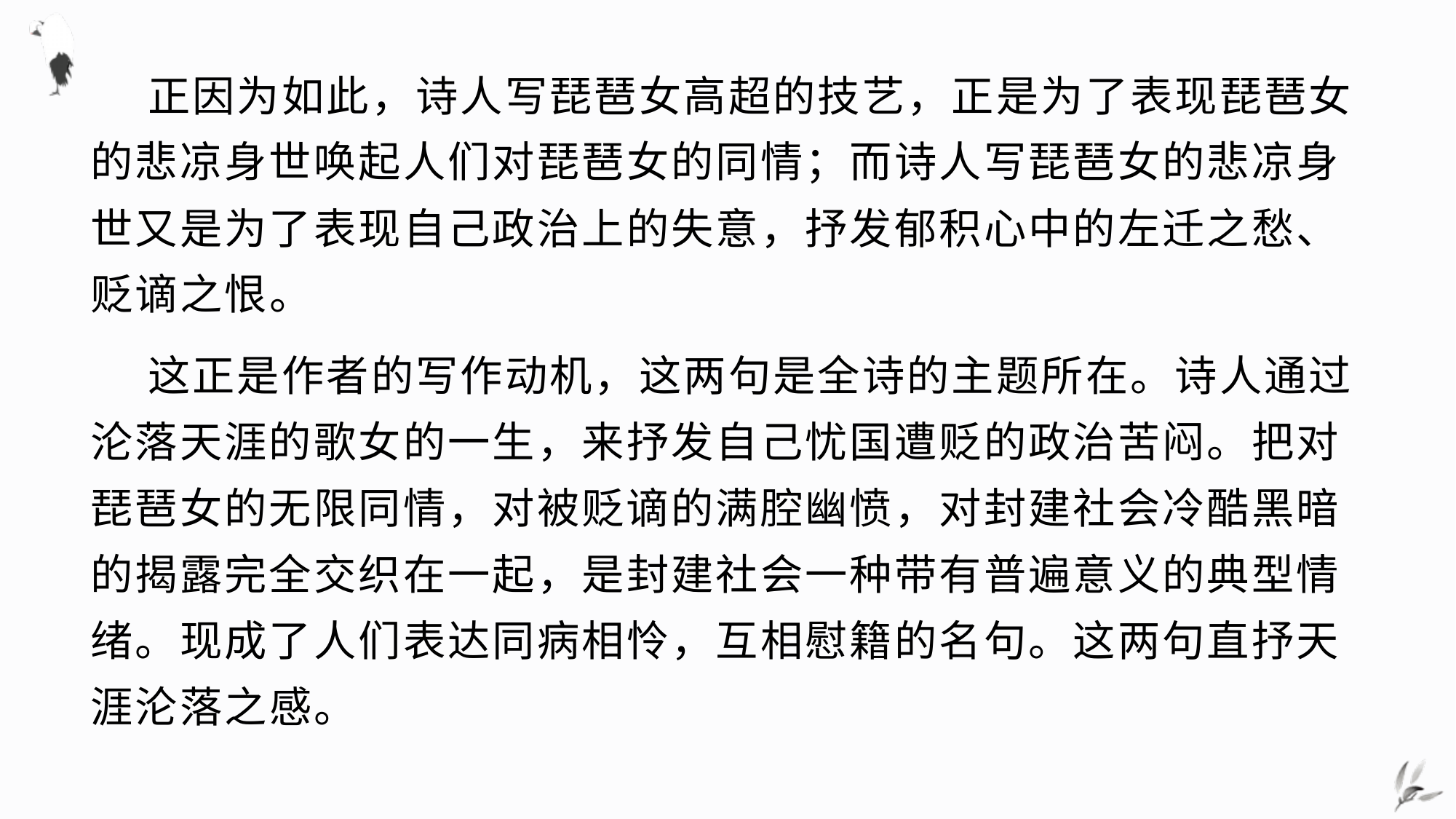

正因为如此，诗人写琵琶女高超的技艺，正是为了表现琵琶女的悲凉身世唤起人们对琵琶女的同情；而诗人写琵琶女的悲凉身世又是为了表现自己政治上的失意，抒发郁积心中的左迁之愁、贬谪之恨。
    这正是作者的写作动机，这两句是全诗的主题所在。诗人通过沦落天涯的歌女的一生，来抒发自己忧国遭贬的政治苦闷。把对琵琶女的无限同情，对被贬谪的满腔幽愤，对封建社会冷酷黑暗的揭露完全交织在一起，是封建社会一种带有普遍意义的典型情绪。现成了人们表达同病相怜，互相慰籍的名句。这两句直抒天涯沦落之感。